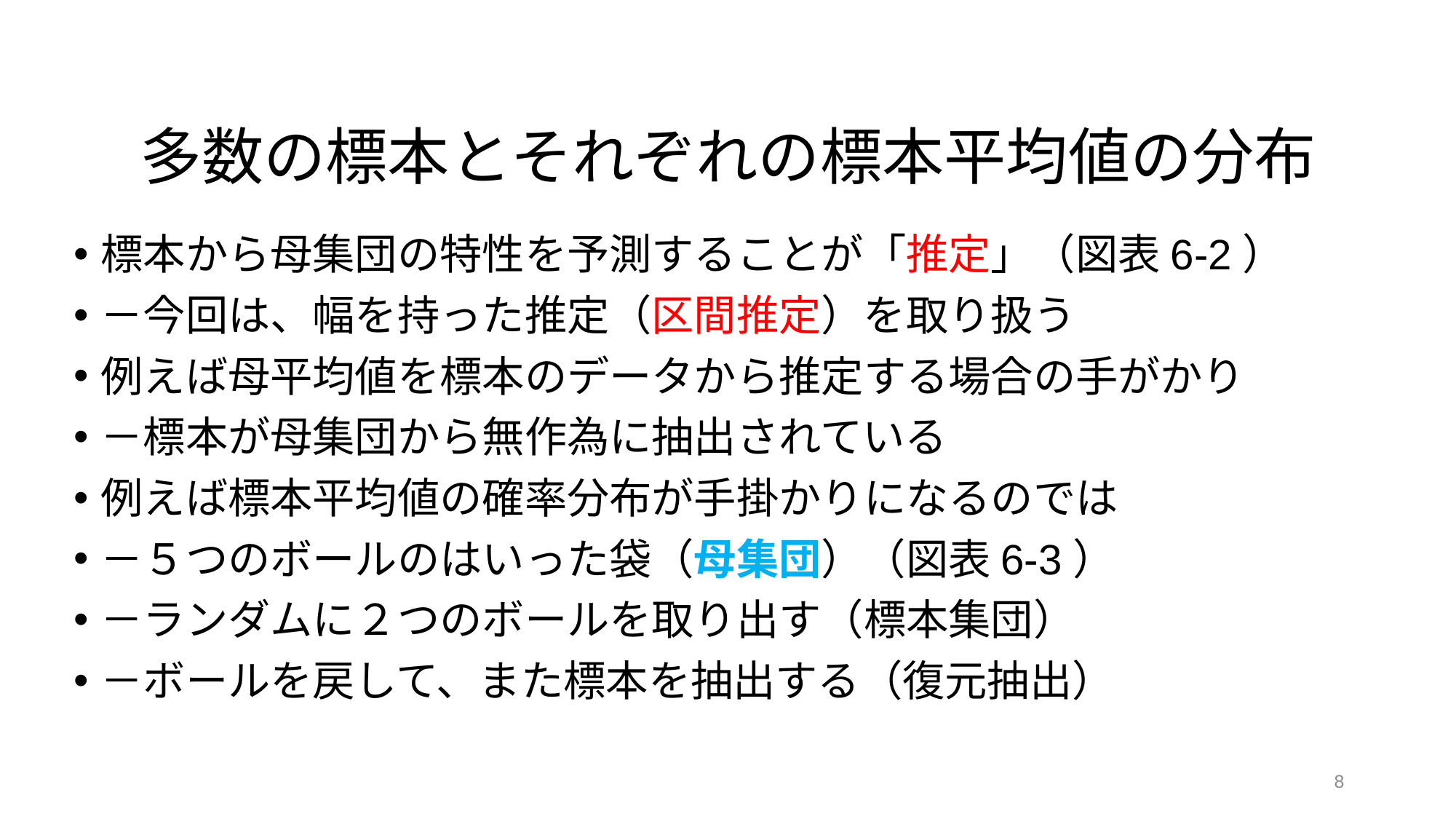

# 多数の標本とそれぞれの標本平均値の分布
標本から母集団の特性を予測することが「推定」（図表6-2）
－今回は、幅を持った推定（区間推定）を取り扱う
例えば母平均値を標本のデータから推定する場合の手がかり
－標本が母集団から無作為に抽出されている
例えば標本平均値の確率分布が手掛かりになるのでは
－５つのボールのはいった袋（母集団）（図表6-3）
－ランダムに２つのボールを取り出す（標本集団）
－ボールを戻して、また標本を抽出する（復元抽出）

8